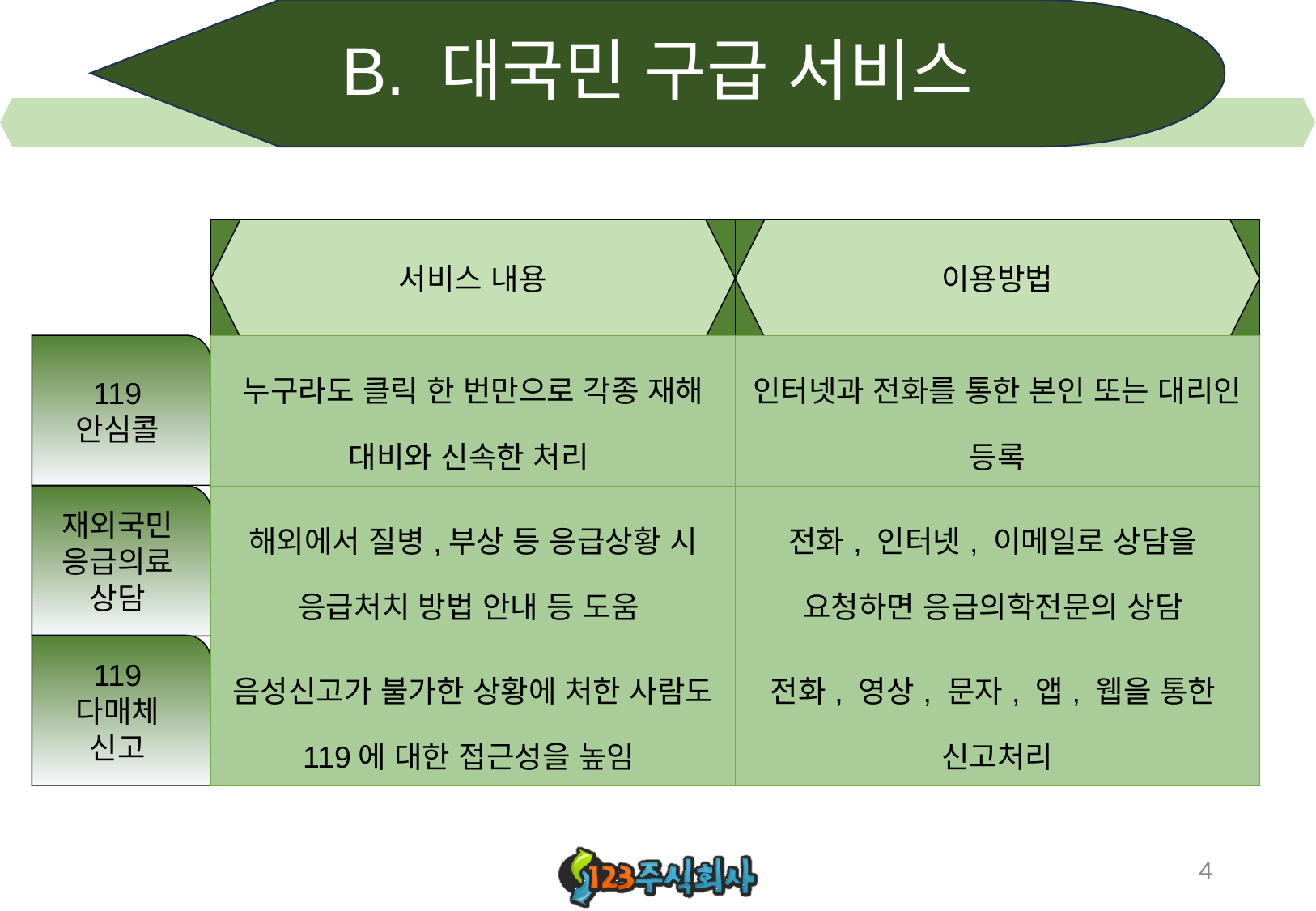

# B. 대국민 구급 서비스

서비스 내용
빵ㄹ
이용방법
119
안심콜
| 누구라도 클릭 한 번만으로 각종 재해 대비와 신속한 처리 | 인터넷과 전화를 통한 본인 또는 대리인 등록 |
| --- | --- |
| 해외에서 질병,부상 등 응급상황 시 응급처치 방법 안내 등 도움 | 전화, 인터넷, 이메일로 상담을 요청하면 응급의학전문의 상담 |
| 음성신고가 불가한 상황에 처한 사람도 119에 대한 접근성을 높임 | 전화, 영상, 문자, 앱, 웹을 통한  신고처리 |
재외국민
응급의료
상담
119
다매체 신고
4